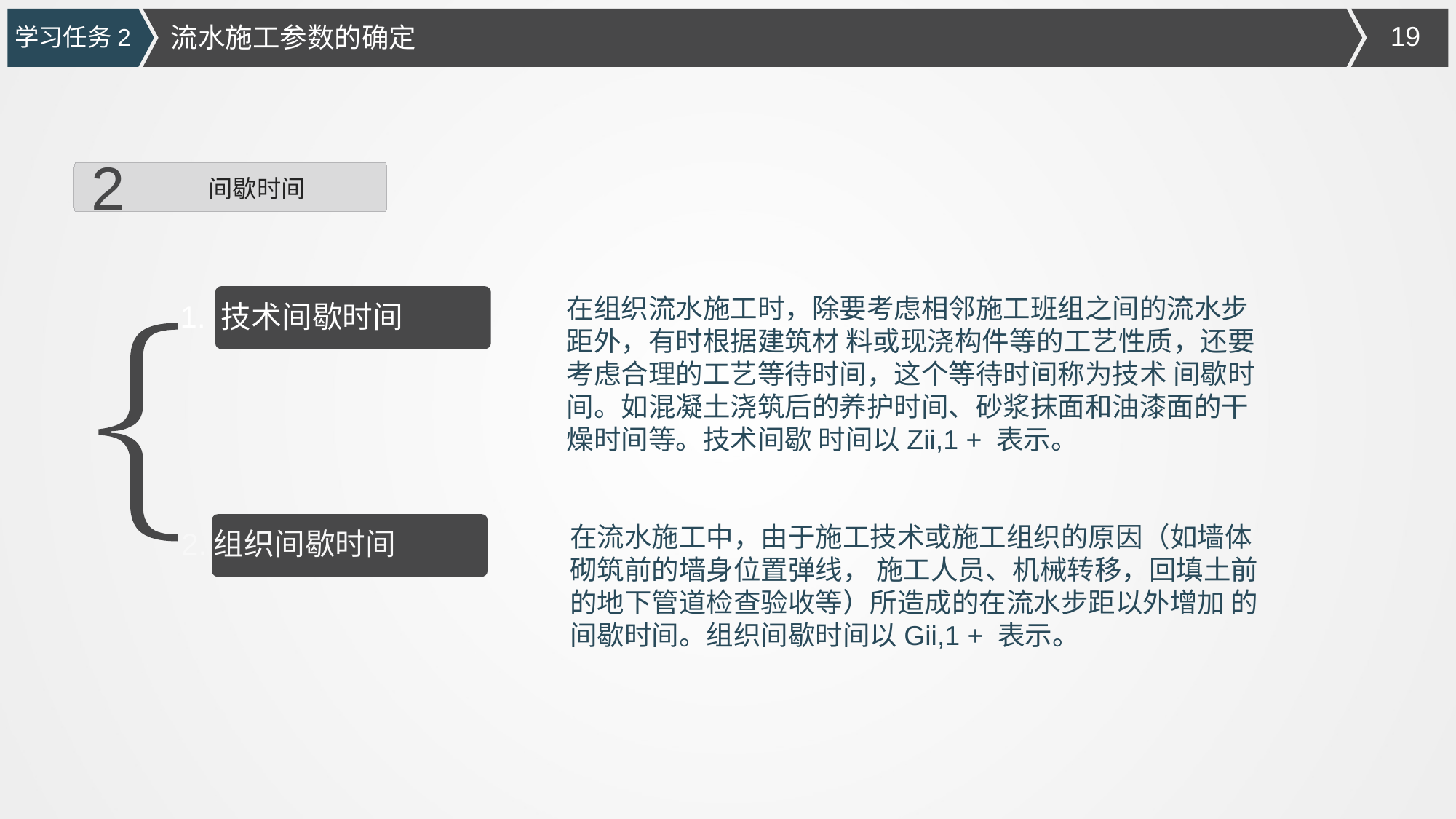

流水施工参数的确定
学习任务2
2

间歇时间

1. 技术间歇时间
在组织流水施工时，除要考虑相邻施工班组之间的流水步距外，有时根据建筑材 料或现浇构件等的工艺性质，还要考虑合理的工艺等待时间，这个等待时间称为技术 间歇时间。如混凝土浇筑后的养护时间、砂浆抹面和油漆面的干燥时间等。技术间歇 时间以Zii,1 + 表示。

2.组织间歇时间
在流水施工中，由于施工技术或施工组织的原因（如墙体砌筑前的墙身位置弹线， 施工人员、机械转移，回填土前的地下管道检查验收等）所造成的在流水步距以外增加 的间歇时间。组织间歇时间以Gii,1 + 表示。